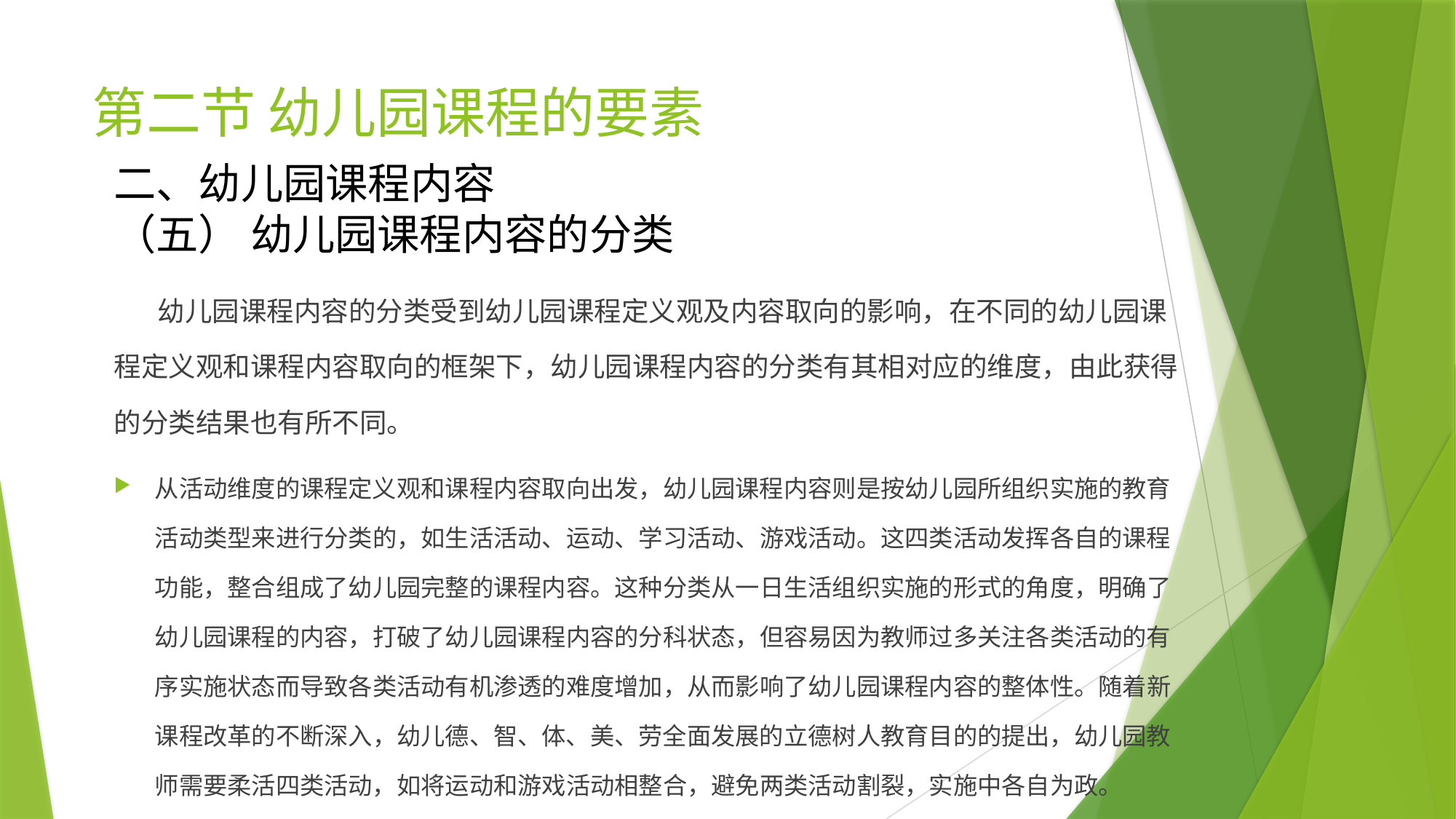

# 第二节 幼儿园课程的要素
二、幼儿园课程内容
（五） 幼儿园课程内容的分类
      幼儿园课程内容的分类受到幼儿园课程定义观及内容取向的影响，在不同的幼儿园课程定义观和课程内容取向的框架下，幼儿园课程内容的分类有其相对应的维度，由此获得的分类结果也有所不同。
从活动维度的课程定义观和课程内容取向出发，幼儿园课程内容则是按幼儿园所组织实施的教育活动类型来进行分类的，如生活活动、运动、学习活动、游戏活动。这四类活动发挥各自的课程功能，整合组成了幼儿园完整的课程内容。这种分类从一日生活组织实施的形式的角度，明确了幼儿园课程的内容，打破了幼儿园课程内容的分科状态，但容易因为教师过多关注各类活动的有序实施状态而导致各类活动有机渗透的难度增加，从而影响了幼儿园课程内容的整体性。随着新课程改革的不断深入，幼儿德、智、体、美、劳全面发展的立德树人教育目的的提出，幼儿园教师需要柔活四类活动，如将运动和游戏活动相整合，避免两类活动割裂，实施中各自为政。